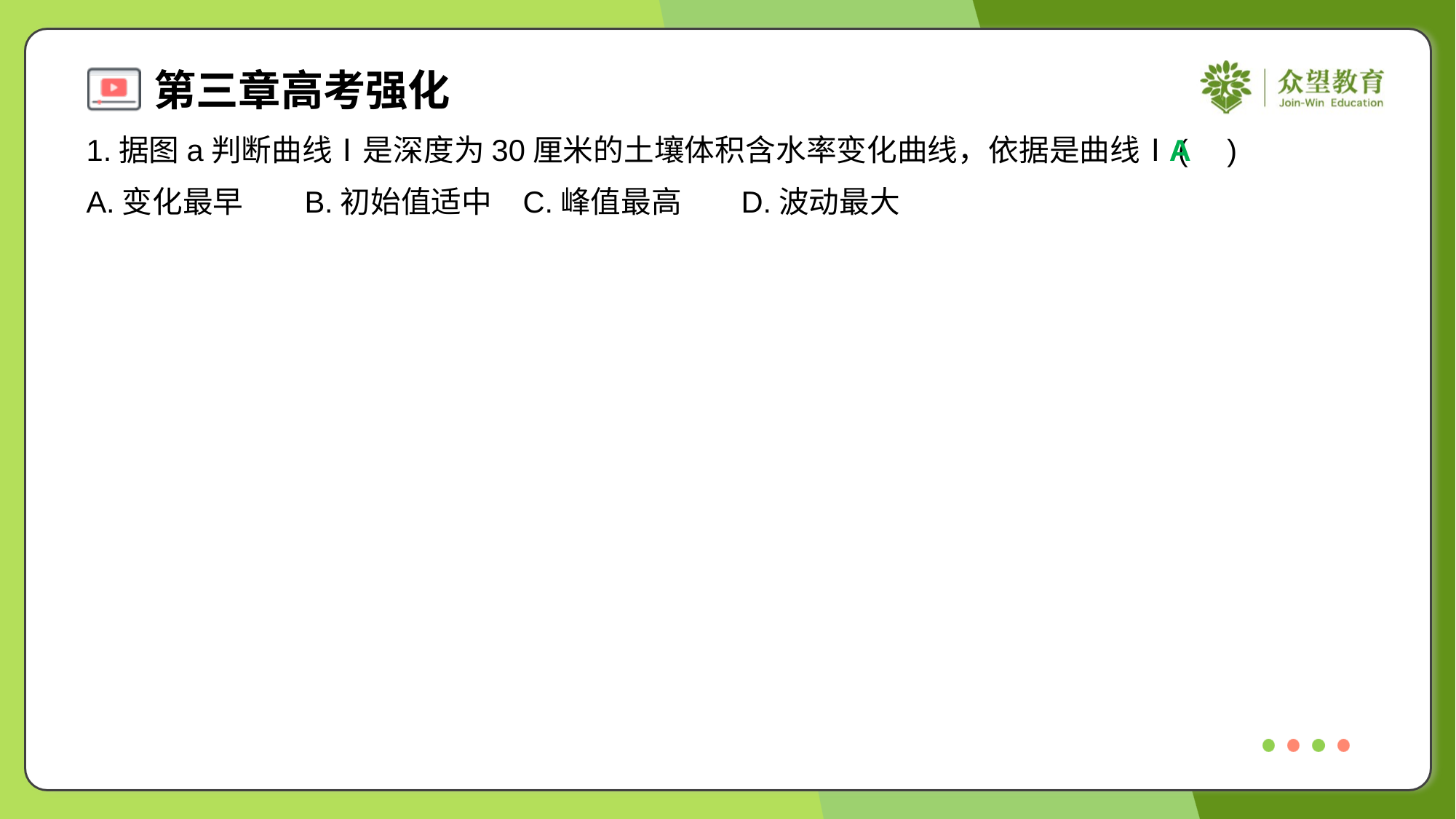

1.据图a判断曲线Ⅰ是深度为30厘米的土壤体积含水率变化曲线，依据是曲线Ⅰ(     )
A
A.变化最早	B.初始值适中	C.峰值最高	D.波动最大